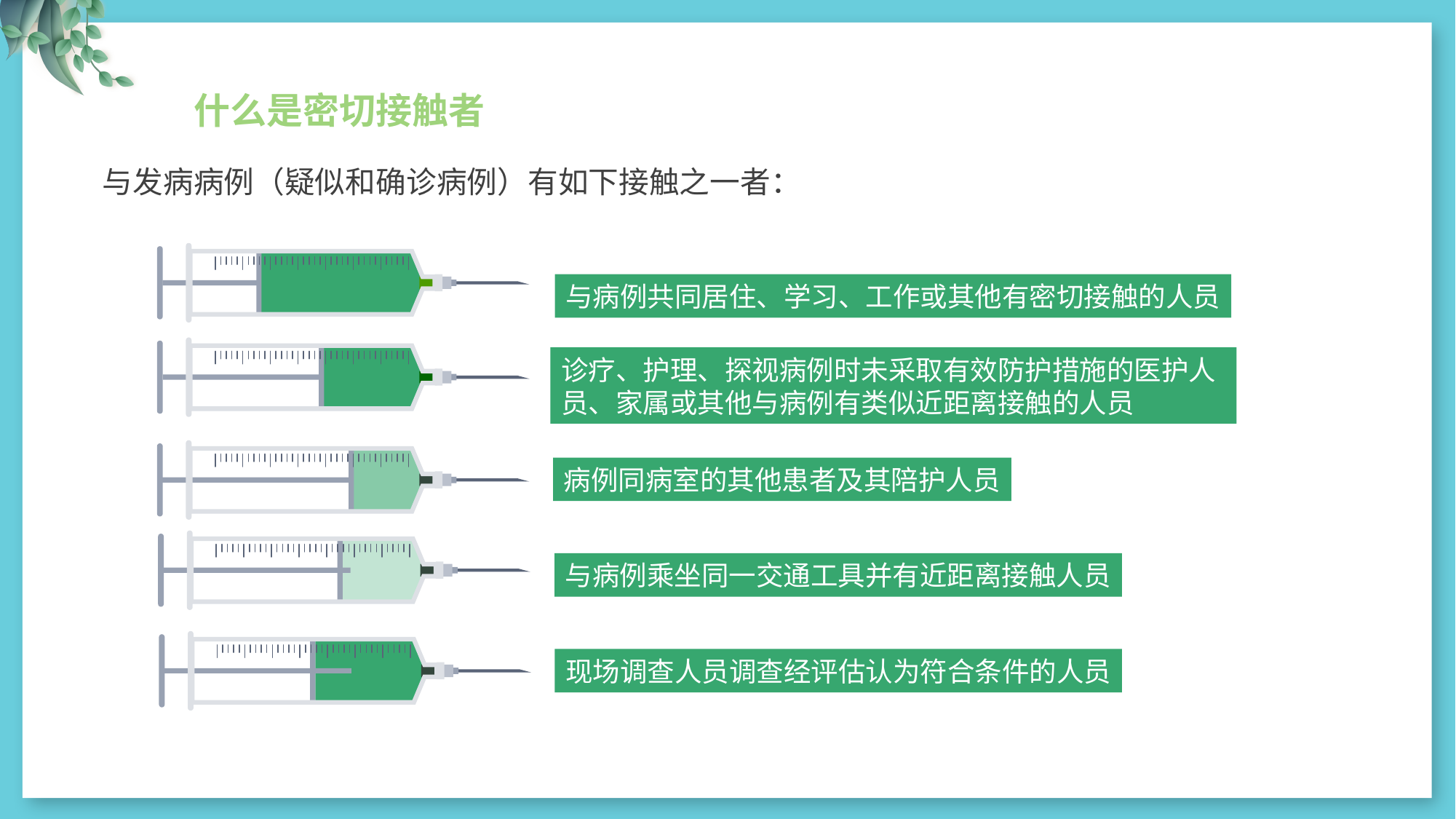

什么是密切接触者
与发病病例（疑似和确诊病例）有如下接触之一者：

与病例共同居住、学习、工作或其他有密切接触的人员

诊疗、护理、探视病例时未采取有效防护措施的医护人员、家属或其他与病例有类似近距离接触的人员

病例同病室的其他患者及其陪护人员

与病例乘坐同一交通工具并有近距离接触人员

现场调查人员调查经评估认为符合条件的人员